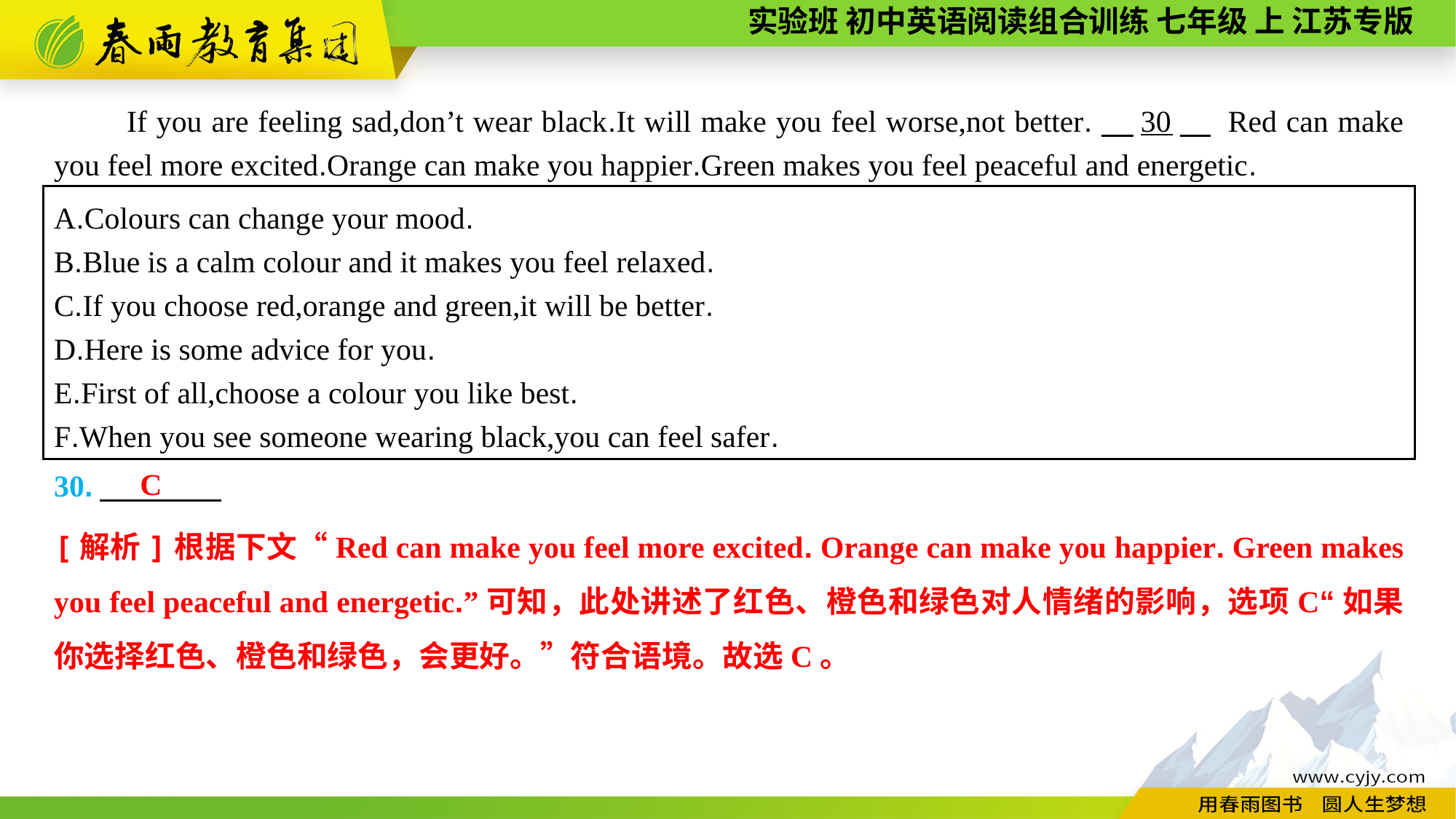

If you are feeling sad,don’t wear black.It will make you feel worse,not better.　30　 Red can make you feel more excited.Orange can make you happier.Green makes you feel peaceful and energetic.
A.Colours can change your mood.
B.Blue is a calm colour and it makes you feel relaxed.
C.If you choose red,orange and green,it will be better.
D.Here is some advice for you.
E.First of all,choose a colour you like best.
F.When you see someone wearing black,you can feel safer.

C
30.
[解析]根据下文“Red can make you feel more excited. Orange can make you happier. Green makes you feel peaceful and energetic.”可知，此处讲述了红色、橙色和绿色对人情绪的影响，选项C“如果你选择红色、橙色和绿色，会更好。”符合语境。故选C。